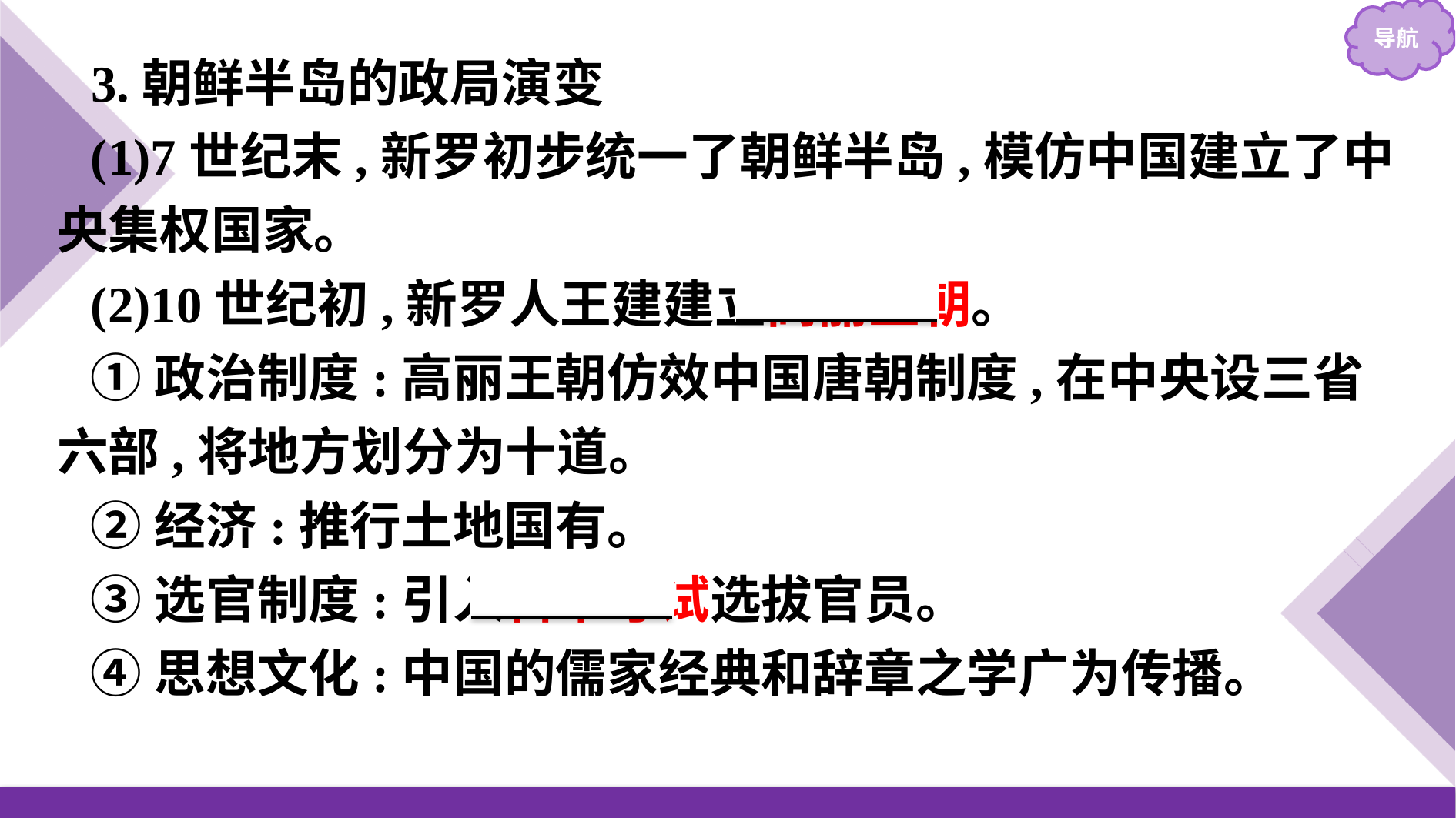

3.朝鲜半岛的政局演变
(1)7世纪末,新罗初步统一了朝鲜半岛,模仿中国建立了中央集权国家。
(2)10世纪初,新罗人王建建立高丽王朝。
①政治制度:高丽王朝仿效中国唐朝制度,在中央设三省六部,将地方划分为十道。
②经济:推行土地国有。
③选官制度:引入科举考试选拔官员。
④思想文化:中国的儒家经典和辞章之学广为传播。